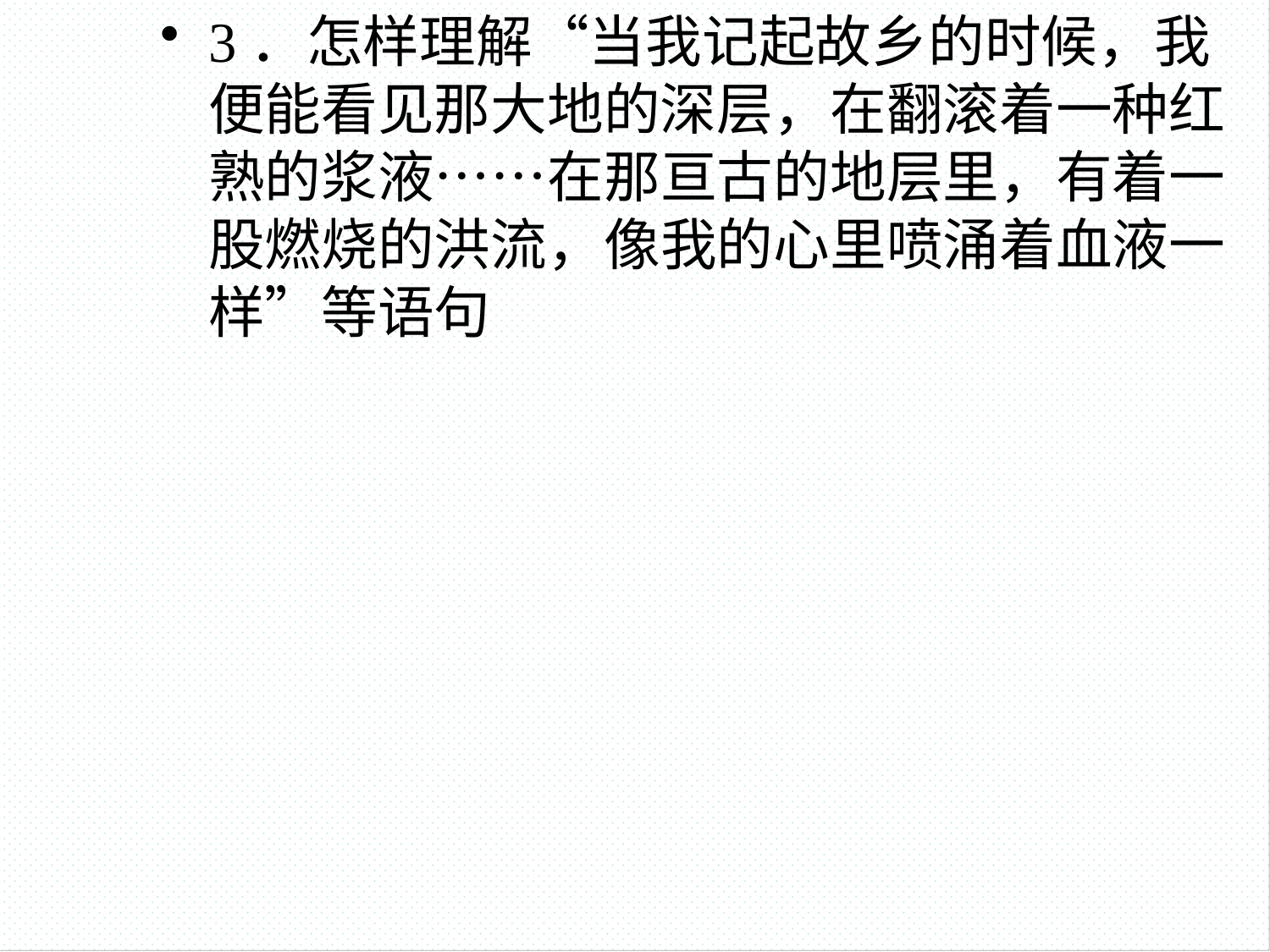

3．怎样理解“当我记起故乡的时候，我便能看见那大地的深层，在翻滚着一种红熟的浆液……在那亘古的地层里，有着一股燃烧的洪流，像我的心里喷涌着血液一样”等语句